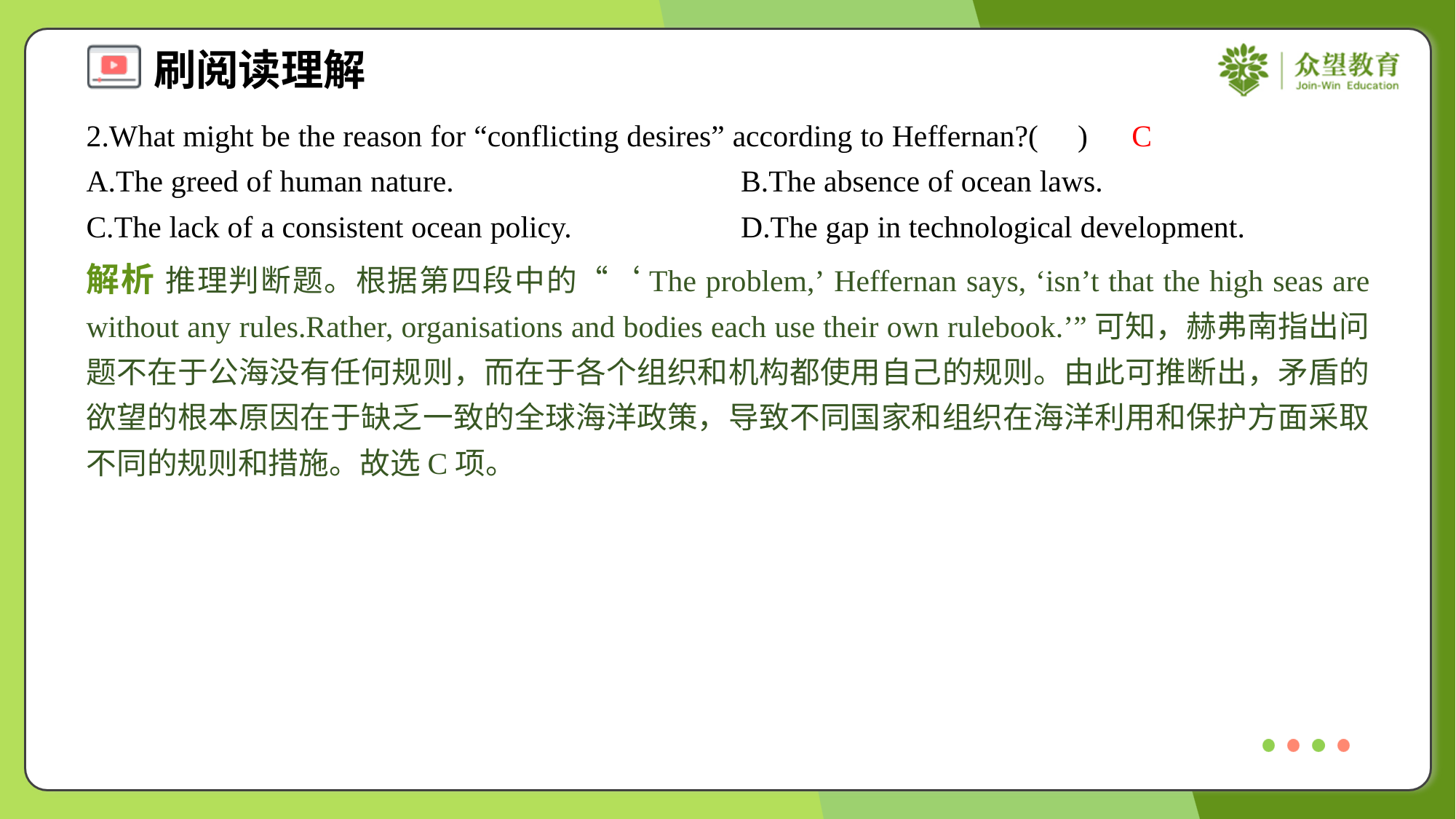

2.What might be the reason for “conflicting desires” according to Heffernan?(     )
C
A.The greed of human nature.	B.The absence of ocean laws.
C.The lack of a consistent ocean policy.	D.The gap in technological development.
解析 推理判断题。根据第四段中的“‘The problem,’ Heffernan says, ‘isn’t that the high seas are without any rules.Rather, organisations and bodies each use their own rulebook.’”可知，赫弗南指出问题不在于公海没有任何规则，而在于各个组织和机构都使用自己的规则。由此可推断出，矛盾的欲望的根本原因在于缺乏一致的全球海洋政策，导致不同国家和组织在海洋利用和保护方面采取不同的规则和措施。故选C项。